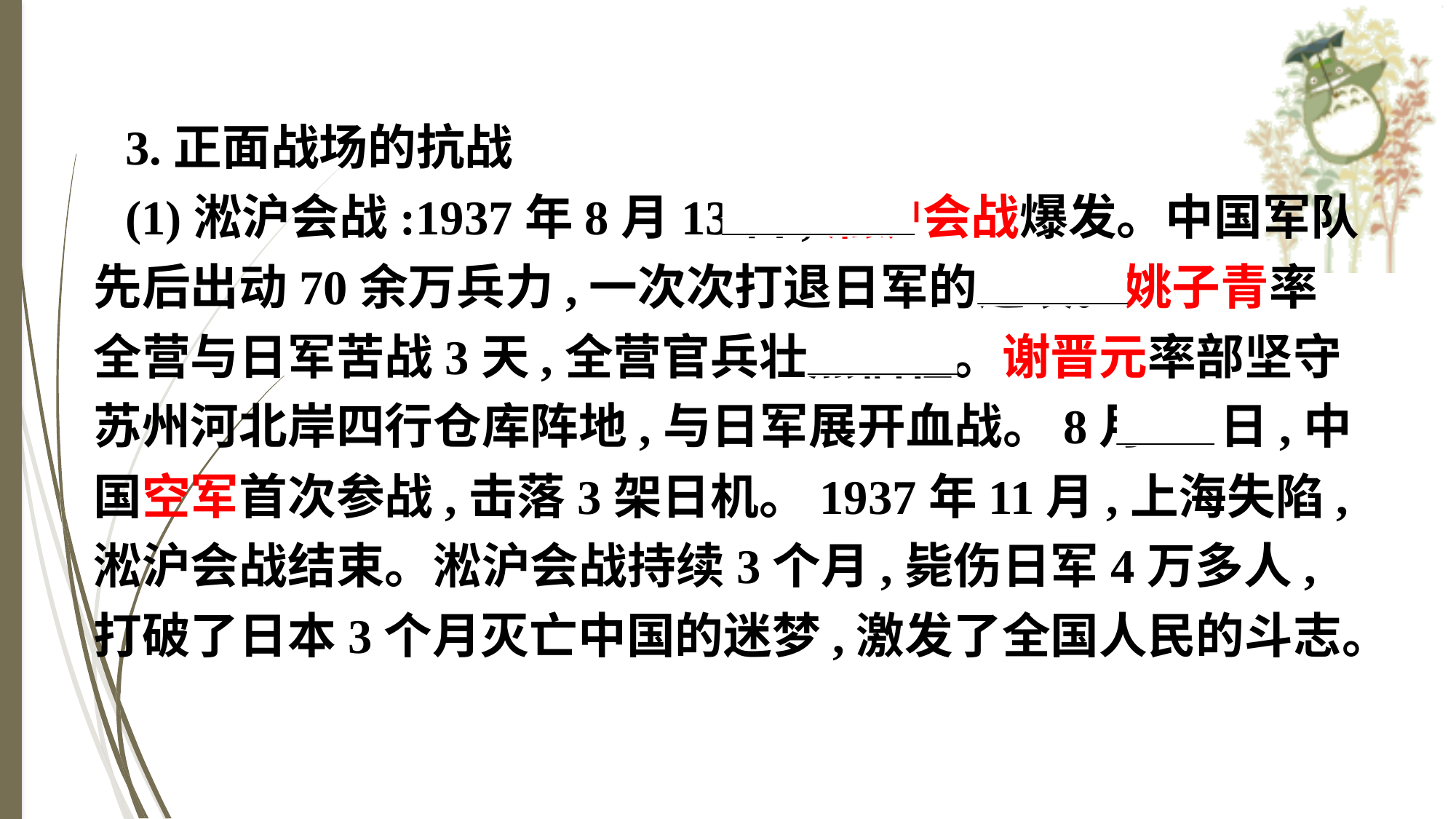

3.正面战场的抗战
(1)淞沪会战:1937年8月13日,淞沪会战爆发。中国军队先后出动70余万兵力,一次次打退日军的进攻。姚子青率全营与日军苦战3天,全营官兵壮烈牺牲。谢晋元率部坚守苏州河北岸四行仓库阵地,与日军展开血战。8月14日,中国空军首次参战,击落3架日机。1937年11月,上海失陷,淞沪会战结束。淞沪会战持续3个月,毙伤日军4万多人,打破了日本3个月灭亡中国的迷梦,激发了全国人民的斗志。